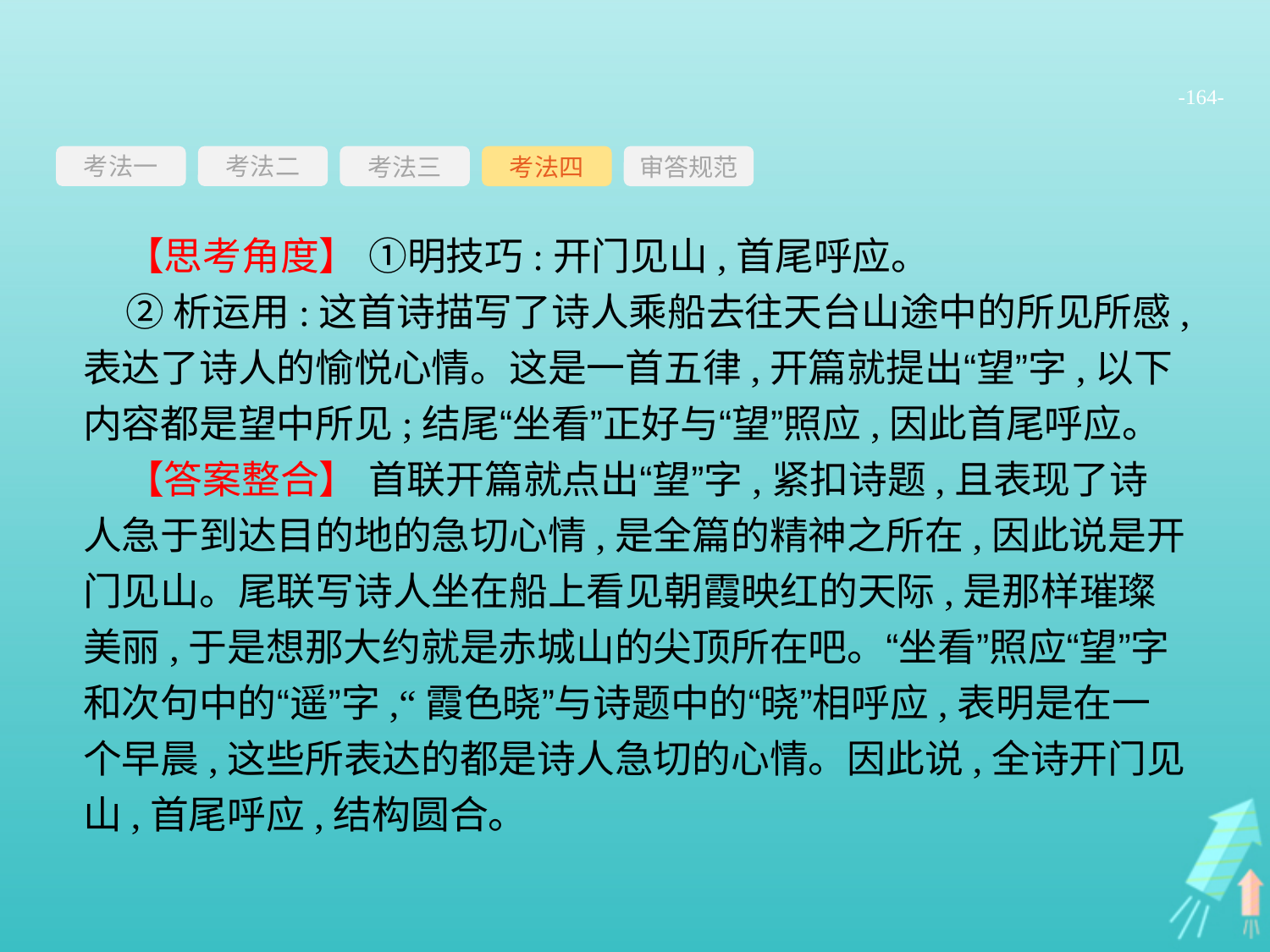

-164-
考法一
考法三
考法四
审答规范
考法二
【思考角度】 ①明技巧:开门见山,首尾呼应。
②析运用:这首诗描写了诗人乘船去往天台山途中的所见所感,表达了诗人的愉悦心情。这是一首五律,开篇就提出“望”字,以下内容都是望中所见;结尾“坐看”正好与“望”照应,因此首尾呼应。
【答案整合】 首联开篇就点出“望”字,紧扣诗题,且表现了诗人急于到达目的地的急切心情,是全篇的精神之所在,因此说是开门见山。尾联写诗人坐在船上看见朝霞映红的天际,是那样璀璨美丽,于是想那大约就是赤城山的尖顶所在吧。“坐看”照应“望”字和次句中的“遥”字,“霞色晓”与诗题中的“晓”相呼应,表明是在一个早晨,这些所表达的都是诗人急切的心情。因此说,全诗开门见山,首尾呼应,结构圆合。